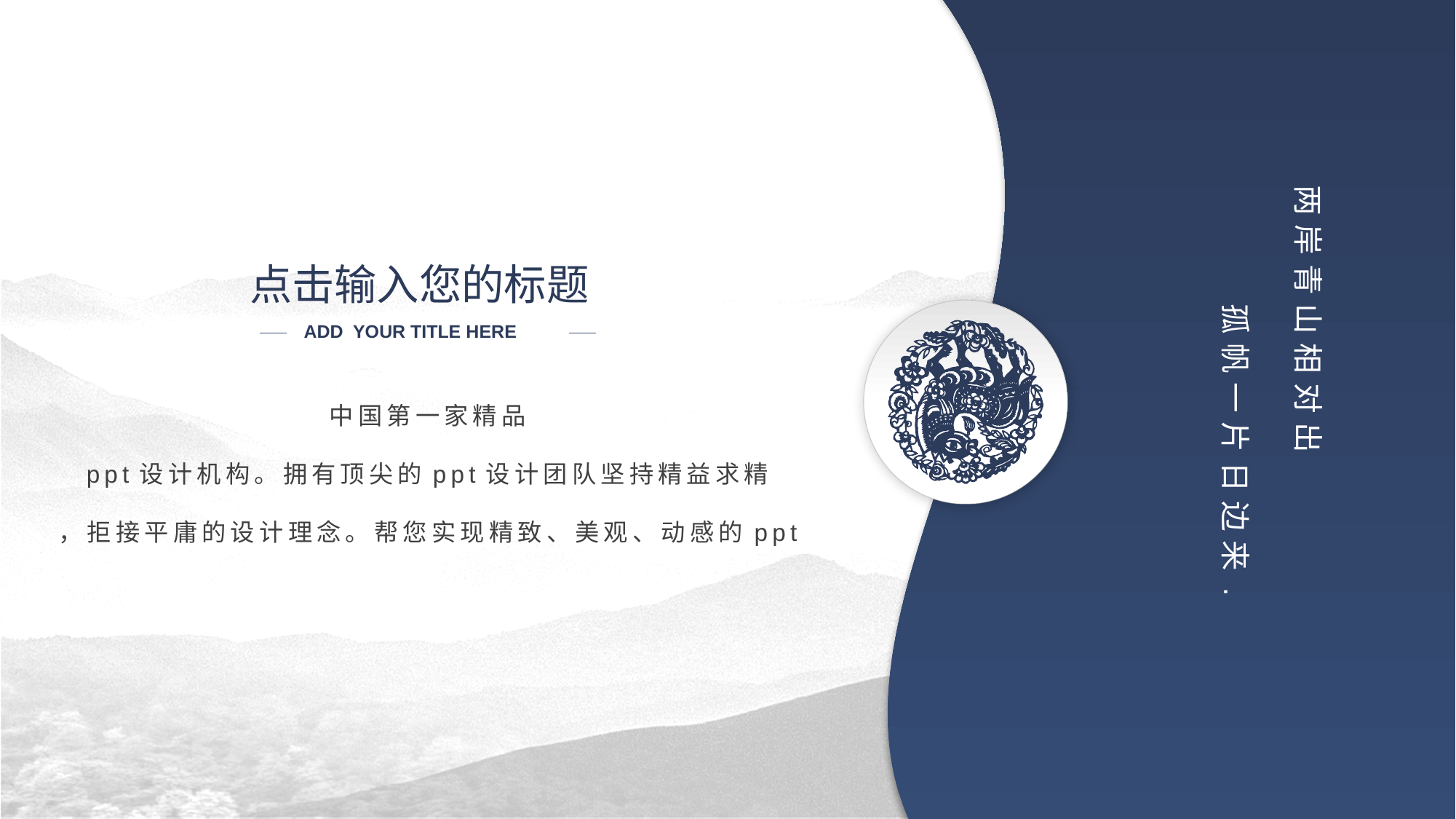

两岸青山相对出
       孤帆一片日边来.
点击输入您的标题
ADD  YOUR TITLE HERE

中国第一家精品
ppt设计机构。拥有顶尖的ppt设计团队坚持精益求精
，拒接平庸的设计理念。帮您实现精致、美观、动感的ppt